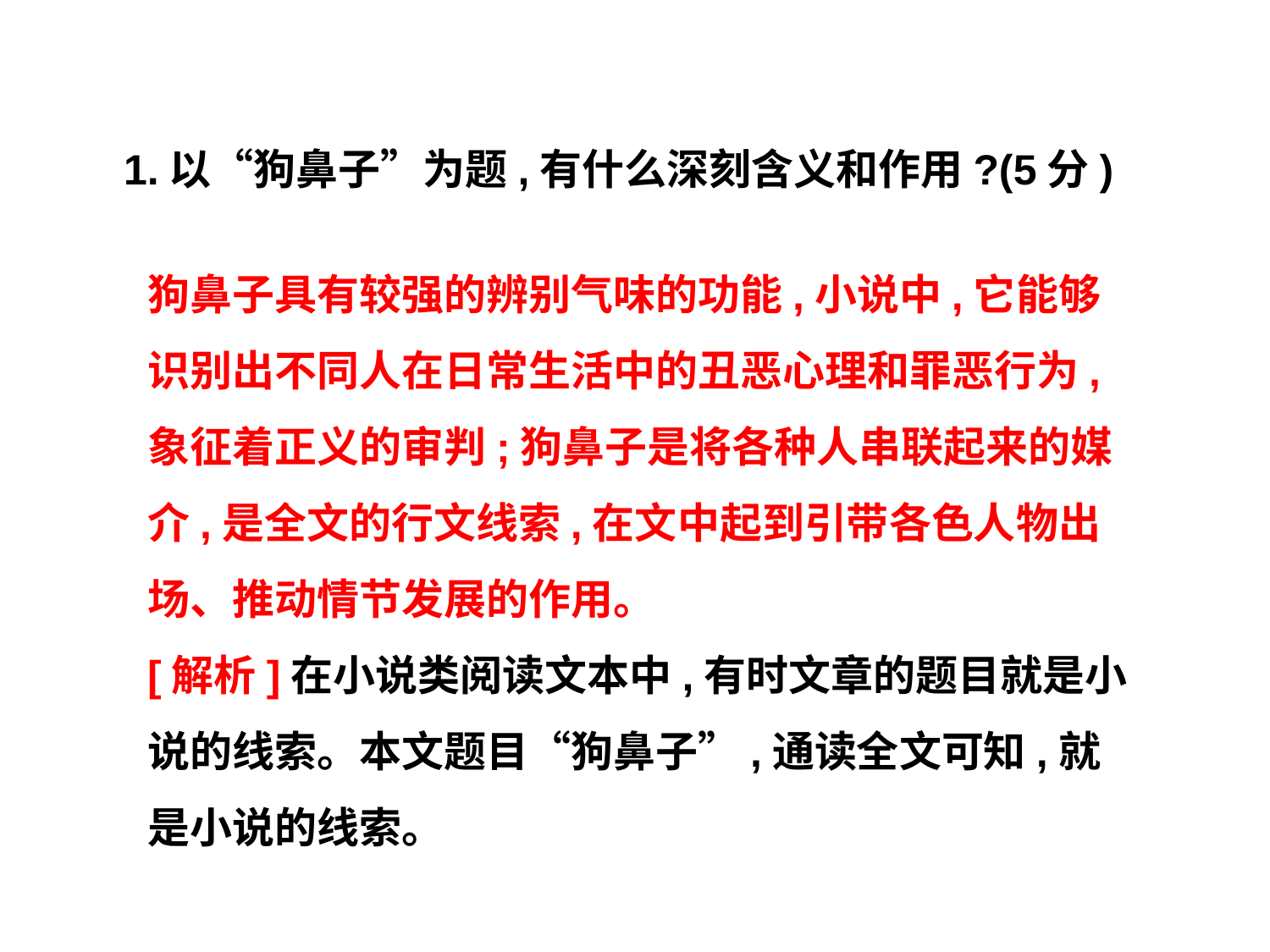

1.以“狗鼻子”为题,有什么深刻含义和作用?(5分)
狗鼻子具有较强的辨别气味的功能,小说中,它能够识别出不同人在日常生活中的丑恶心理和罪恶行为,象征着正义的审判;狗鼻子是将各种人串联起来的媒介,是全文的行文线索,在文中起到引带各色人物出场、推动情节发展的作用。
[解析]在小说类阅读文本中,有时文章的题目就是小说的线索。本文题目“狗鼻子”,通读全文可知,就是小说的线索。